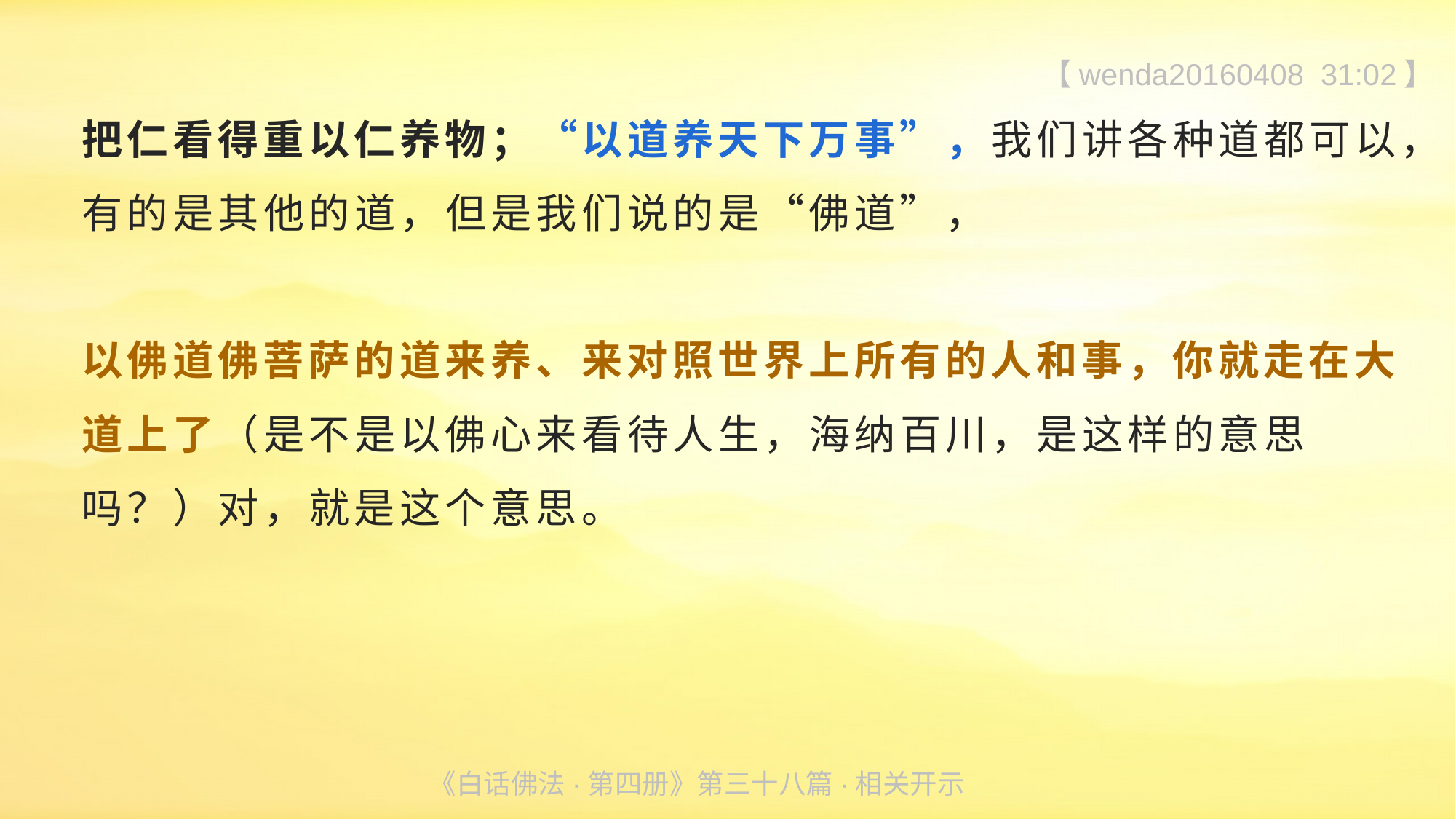

【wenda20160408  31:02】
把仁看得重以仁养物；“以道养天下万事”，我们讲各种道都可以，有的是其他的道，但是我们说的是“佛道”，

以佛道佛菩萨的道来养、来对照世界上所有的人和事，你就走在大道上了（是不是以佛心来看待人生，海纳百川，是这样的意思吗？）对，就是这个意思。

《白话佛法·第四册》第三十八篇·相关开示